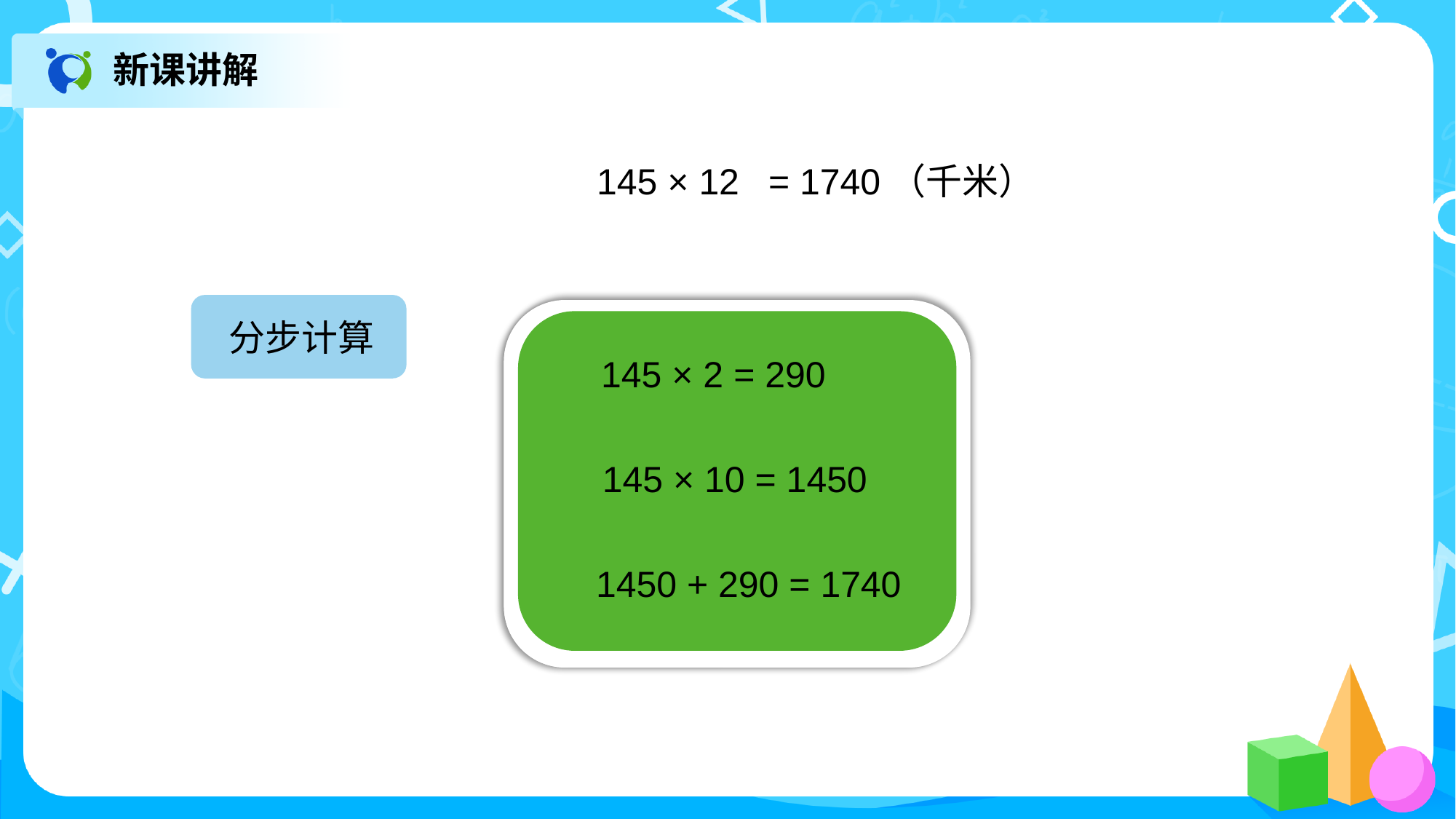

新课讲解
145 × 12
= 1740（千米）

分步计算

145 × 2 = 290
145 × 10 = 1450
1450 + 290 = 1740